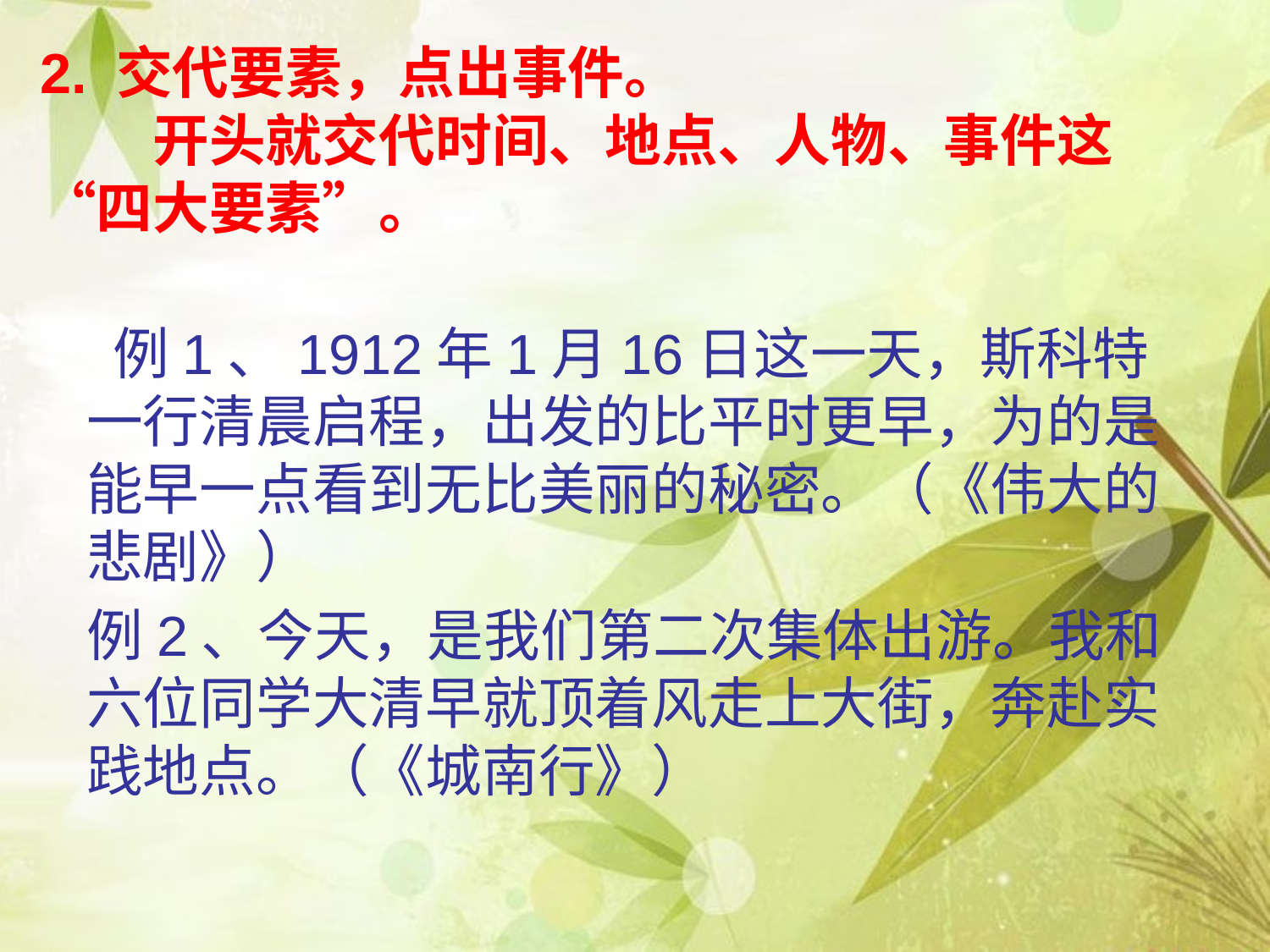

# 2. 交代要素，点出事件。 　　开头就交代时间、地点、人物、事件这“四大要素”。
 例1、1912年1月16日这一天，斯科特一行清晨启程，出发的比平时更早，为的是能早一点看到无比美丽的秘密。（《伟大的悲剧》）
例2、今天，是我们第二次集体出游。我和六位同学大清早就顶着风走上大街，奔赴实践地点。（《城南行》）